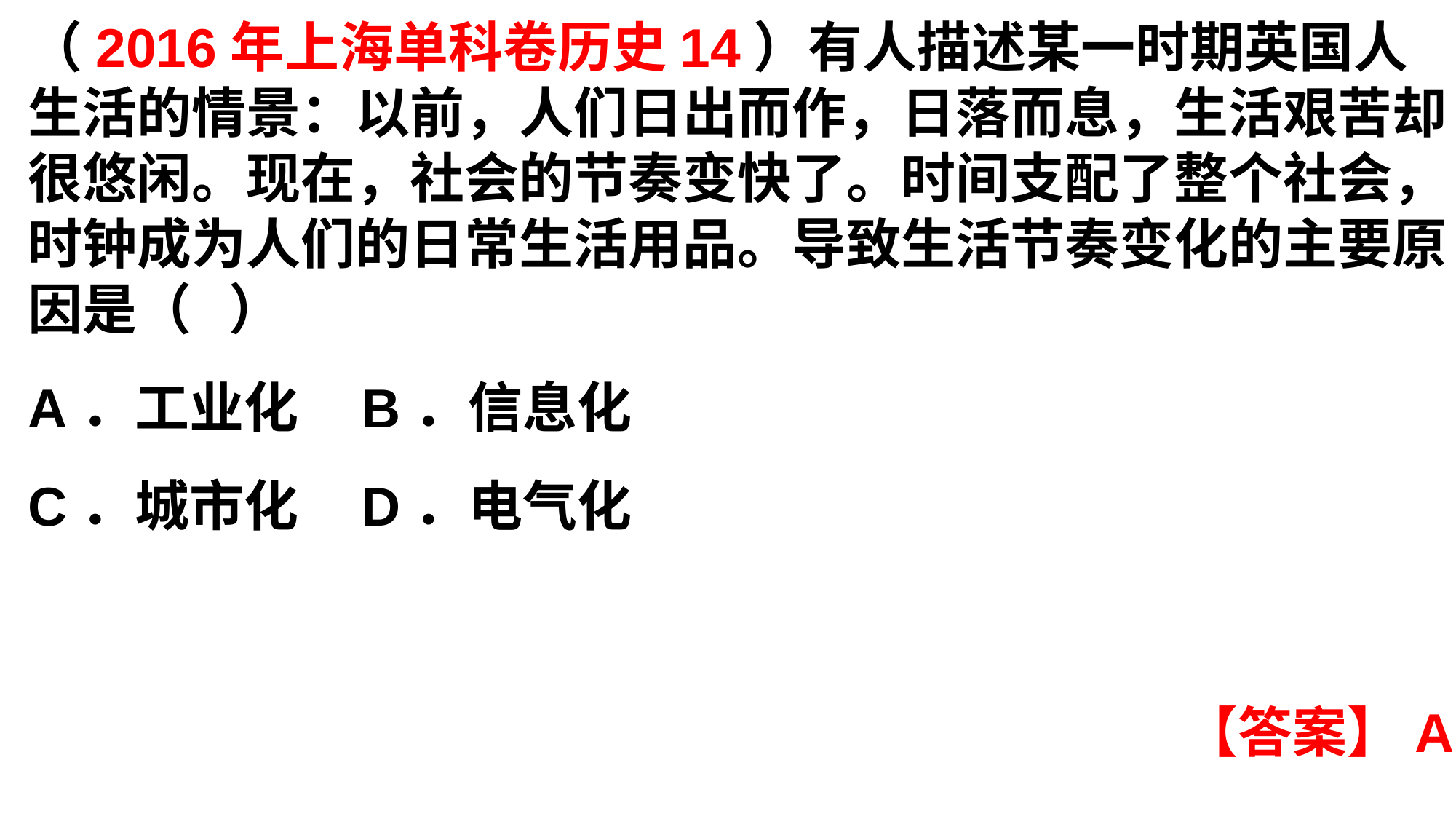

（2016年上海单科卷历史14）有人描述某一时期英国人生活的情景：以前，人们日出而作，日落而息，生活艰苦却很悠闲。现在，社会的节奏变快了。时间支配了整个社会，时钟成为人们的日常生活用品。导致生活节奏变化的主要原因是（   ）A．工业化    B．信息化
C．城市化    D．电气化

【答案】A